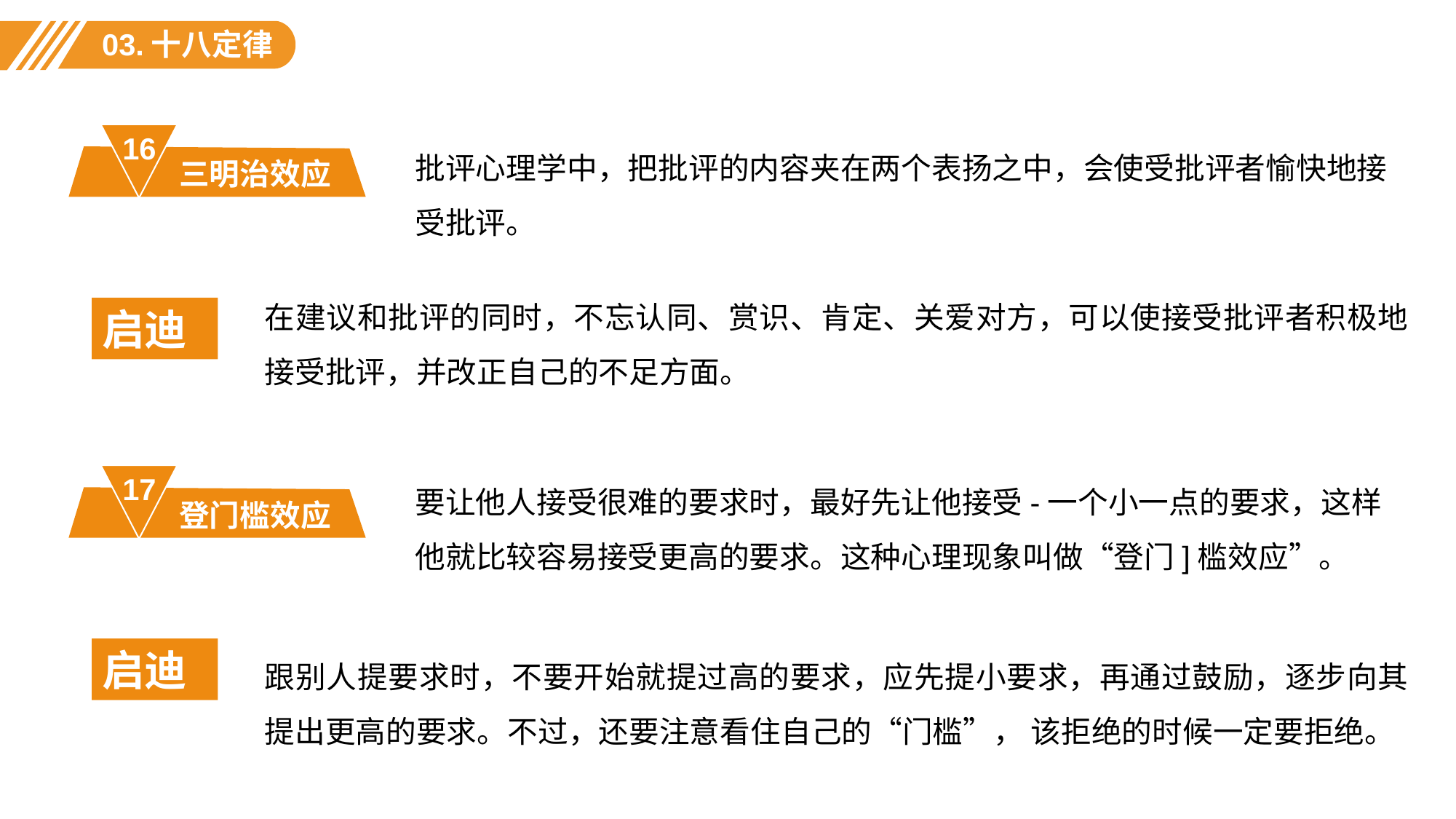

03.十八定律

16

批评心理学中，把批评的内容夹在两个表扬之中，会使受批评者愉快地接受批评。

三明治效应
在建议和批评的同时，不忘认同、赏识、肯定、关爱对方，可以使接受批评者积极地接受批评，并改正自己的不足方面。
启迪
要让他人接受很难的要求时，最好先让他接受-一个小一点的要求，这样他就比较容易接受更高的要求。这种心理现象叫做“登门]槛效应”。
17

登门槛效应
跟别人提要求时，不要开始就提过高的要求，应先提小要求，再通过鼓励，逐步向其提出更高的要求。不过，还要注意看住自己的“门槛”， 该拒绝的时候一定要拒绝。
启迪